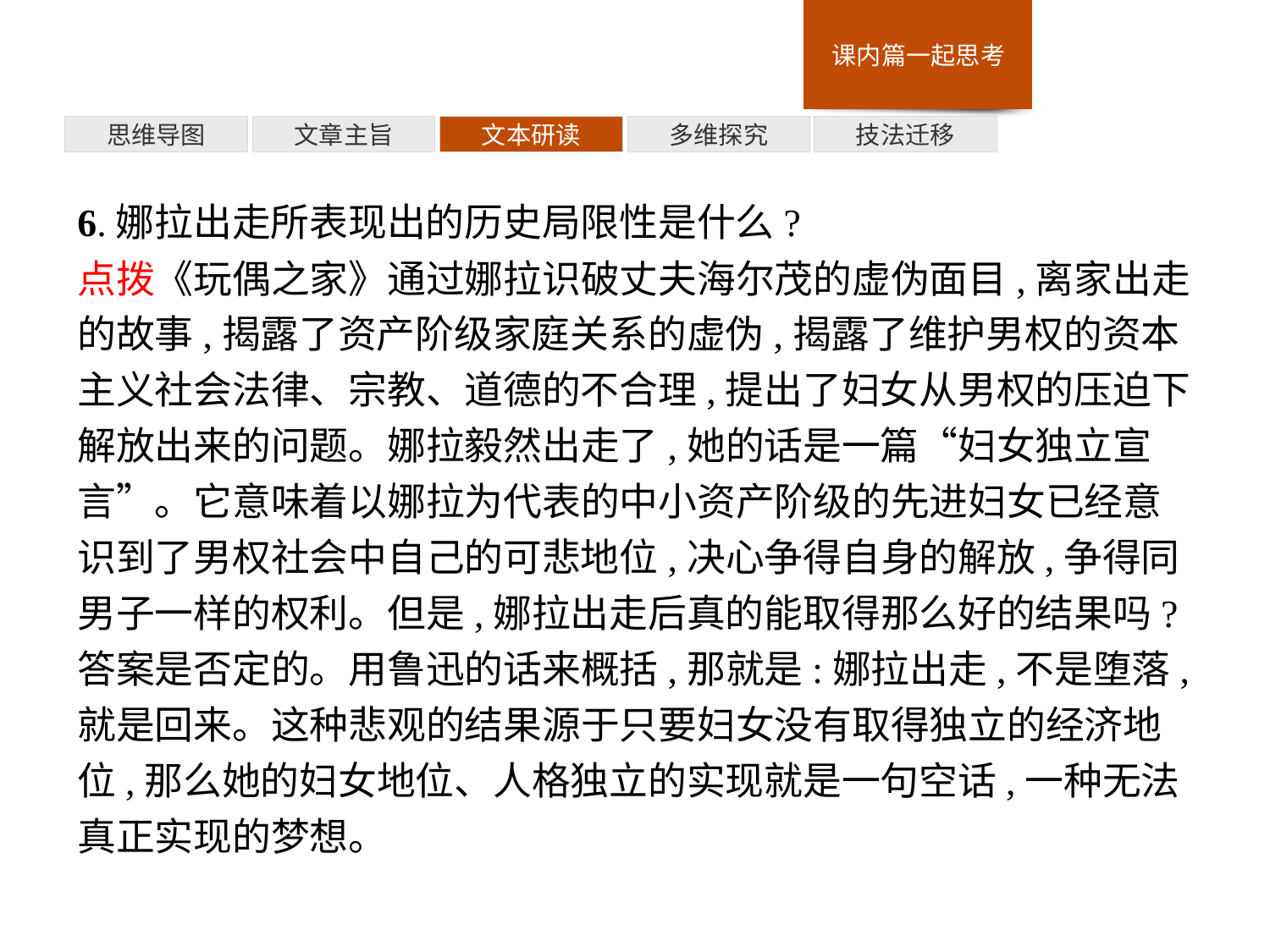

多维探究
思维导图
文章主旨
文本研读
技法迁移
6.娜拉出走所表现出的历史局限性是什么?
点拨《玩偶之家》通过娜拉识破丈夫海尔茂的虚伪面目,离家出走的故事,揭露了资产阶级家庭关系的虚伪,揭露了维护男权的资本主义社会法律、宗教、道德的不合理,提出了妇女从男权的压迫下解放出来的问题。娜拉毅然出走了,她的话是一篇“妇女独立宣言”。它意味着以娜拉为代表的中小资产阶级的先进妇女已经意识到了男权社会中自己的可悲地位,决心争得自身的解放,争得同男子一样的权利。但是,娜拉出走后真的能取得那么好的结果吗?答案是否定的。用鲁迅的话来概括,那就是:娜拉出走,不是堕落,就是回来。这种悲观的结果源于只要妇女没有取得独立的经济地位,那么她的妇女地位、人格独立的实现就是一句空话,一种无法真正实现的梦想。